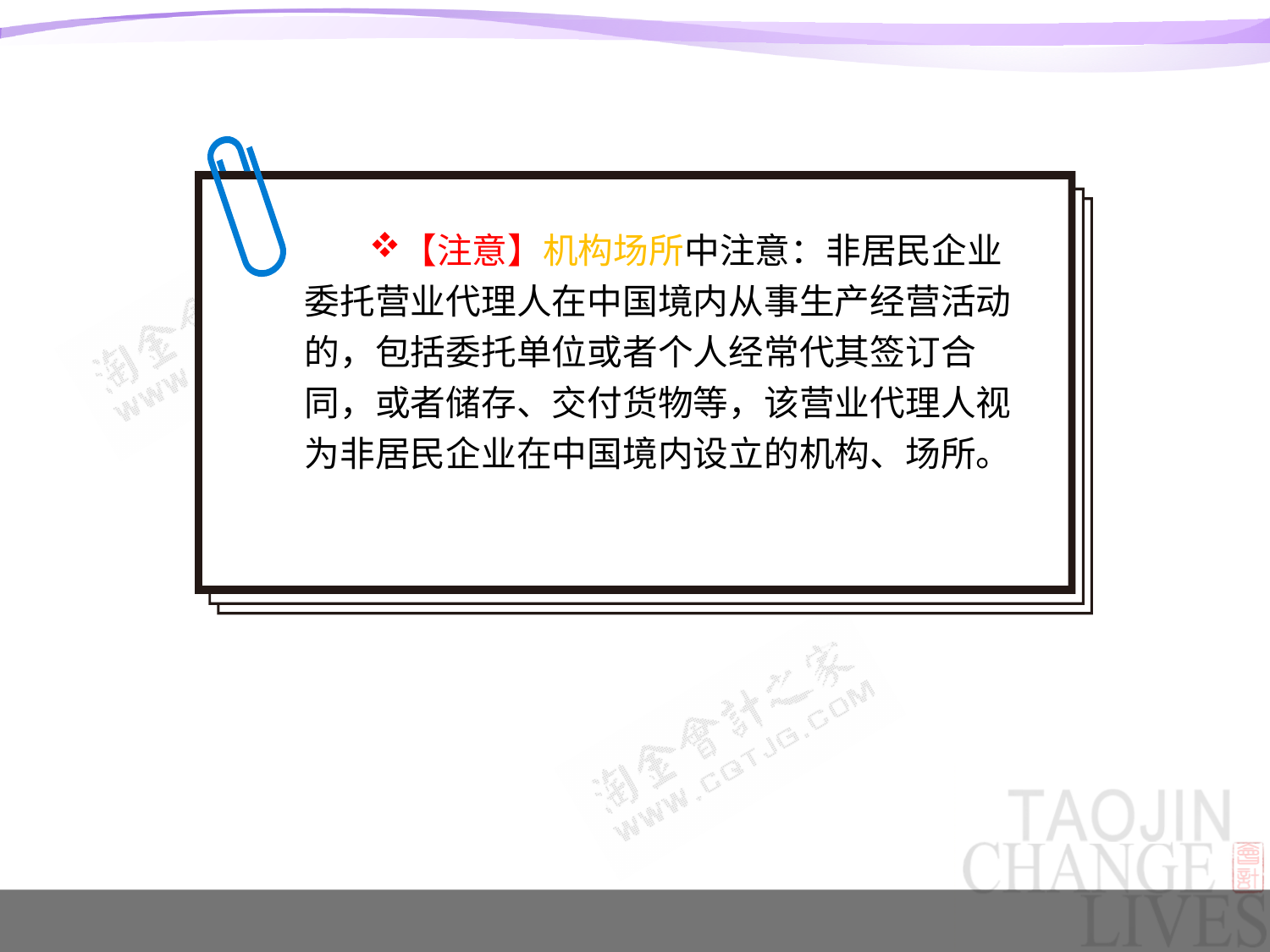

【注意】机构场所中注意：非居民企业委托营业代理人在中国境内从事生产经营活动的，包括委托单位或者个人经常代其签订合同，或者储存、交付货物等，该营业代理人视为非居民企业在中国境内设立的机构、场所。